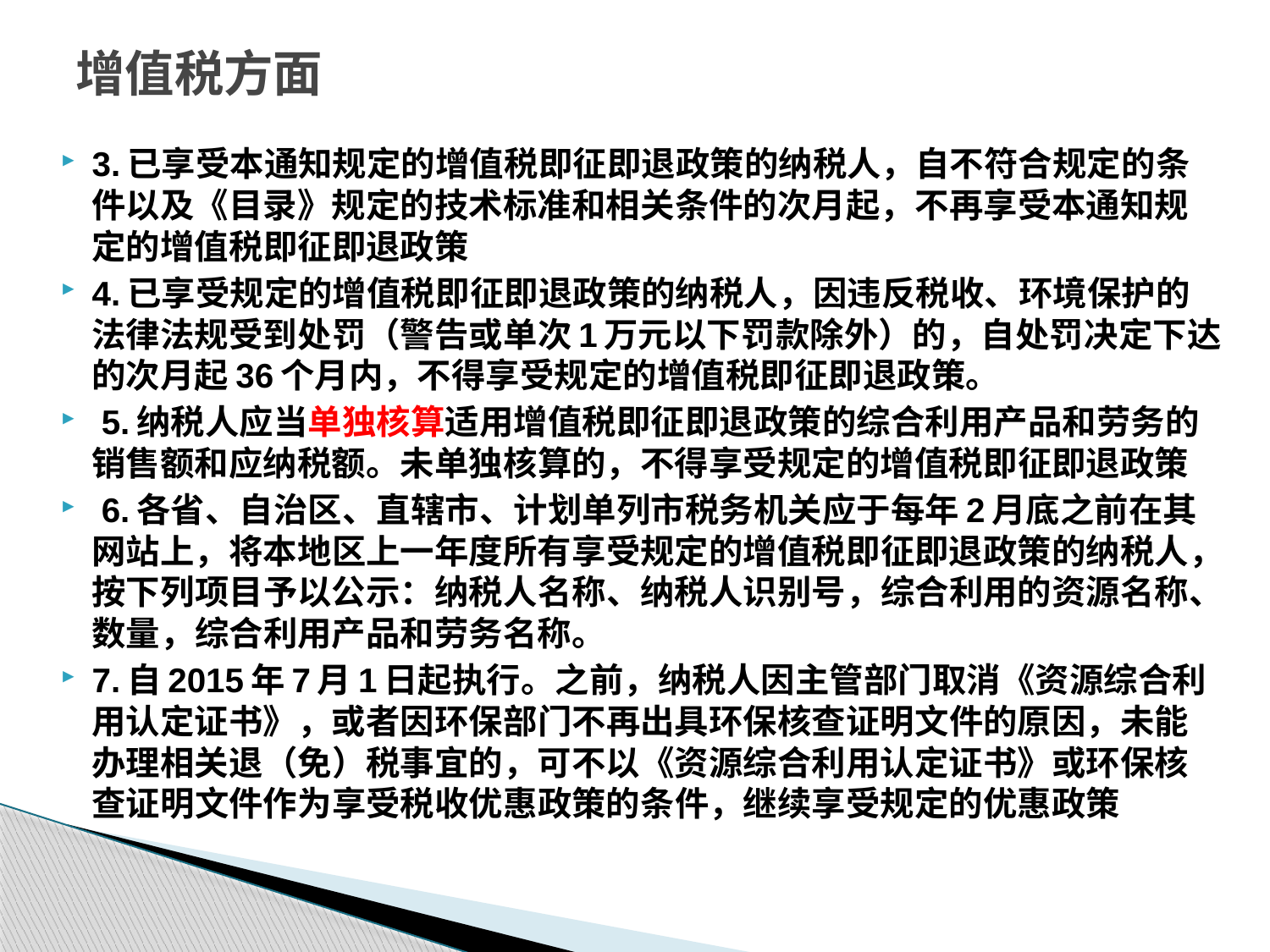

# 增值税方面
3.已享受本通知规定的增值税即征即退政策的纳税人，自不符合规定的条件以及《目录》规定的技术标准和相关条件的次月起，不再享受本通知规定的增值税即征即退政策
4.已享受规定的增值税即征即退政策的纳税人，因违反税收、环境保护的法律法规受到处罚（警告或单次1万元以下罚款除外）的，自处罚决定下达的次月起36个月内，不得享受规定的增值税即征即退政策。
 5.纳税人应当单独核算适用增值税即征即退政策的综合利用产品和劳务的销售额和应纳税额。未单独核算的，不得享受规定的增值税即征即退政策
 6.各省、自治区、直辖市、计划单列市税务机关应于每年2月底之前在其网站上，将本地区上一年度所有享受规定的增值税即征即退政策的纳税人，按下列项目予以公示：纳税人名称、纳税人识别号，综合利用的资源名称、数量，综合利用产品和劳务名称。
7.自2015年7月1日起执行。之前，纳税人因主管部门取消《资源综合利用认定证书》，或者因环保部门不再出具环保核查证明文件的原因，未能办理相关退（免）税事宜的，可不以《资源综合利用认定证书》或环保核查证明文件作为享受税收优惠政策的条件，继续享受规定的优惠政策